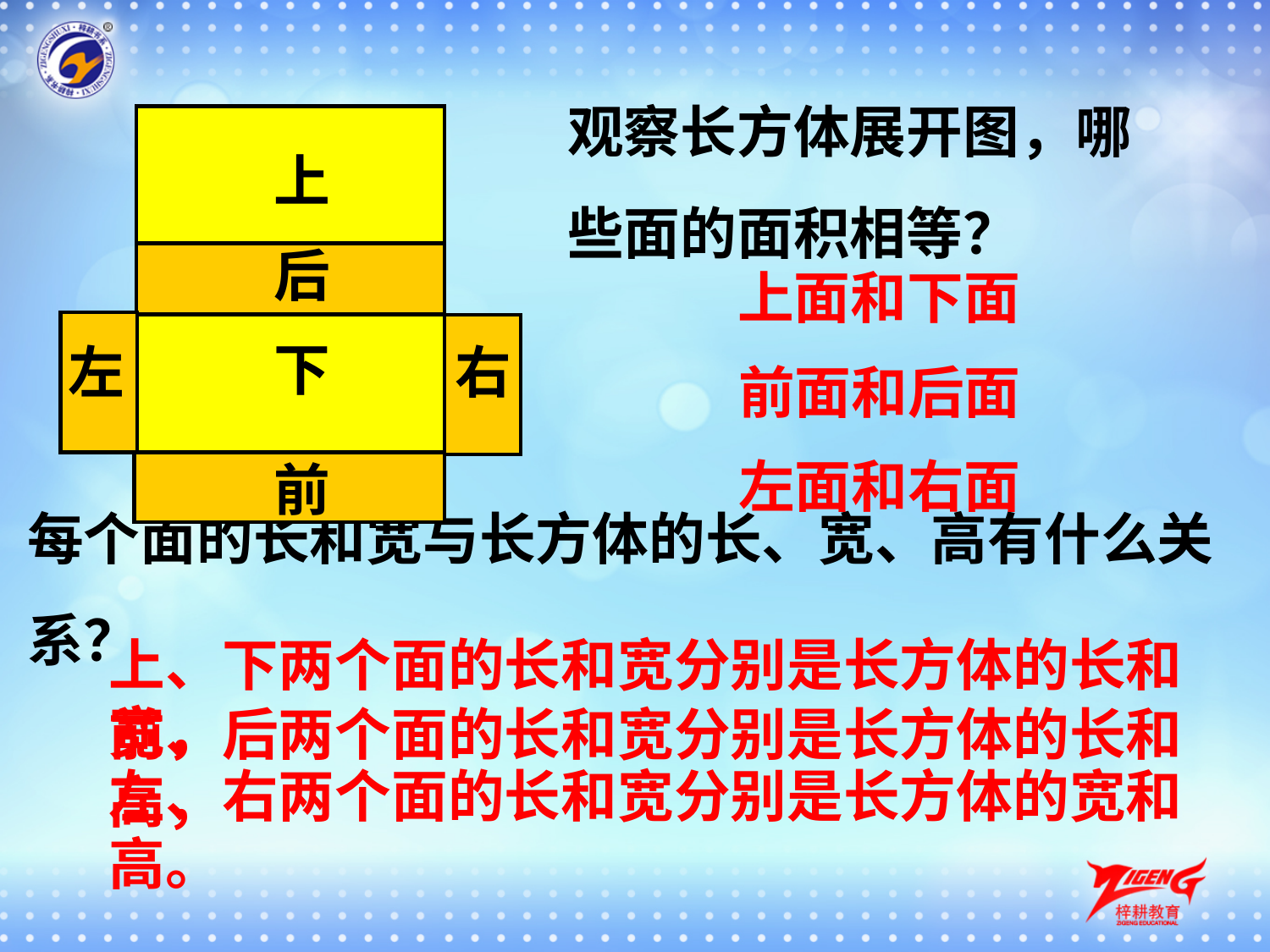

观察长方体展开图，哪些面的面积相等？

上
后
上面和下面
下
左
右
前面和后面

每个面的长和宽与长方体的长、宽、高有什么关系？
左面和右面
前
上、下两个面的长和宽分别是长方体的长和宽，
前、后两个面的长和宽分别是长方体的长和高，
左、右两个面的长和宽分别是长方体的宽和高。